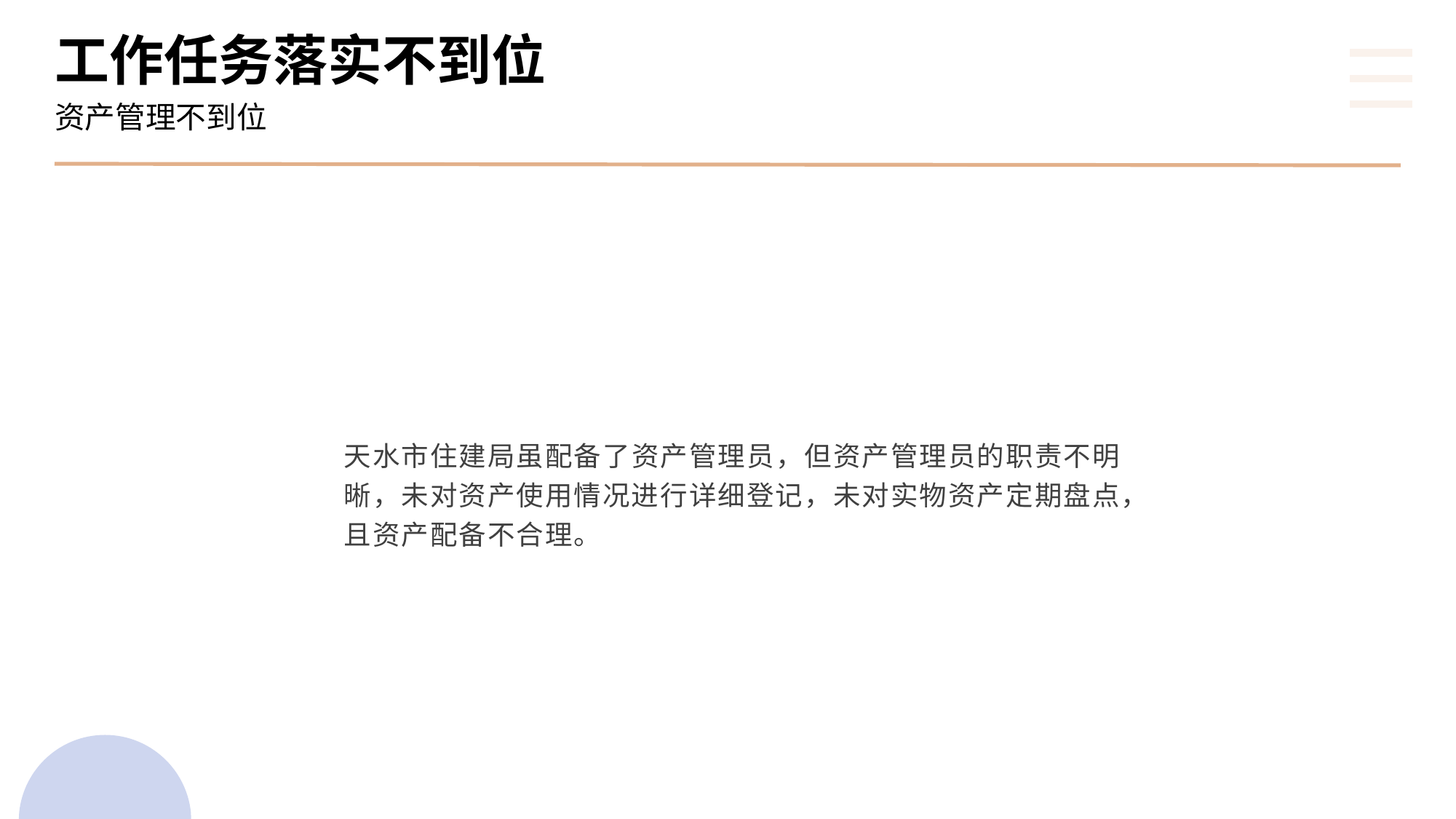

工作任务落实不到位
资产管理不到位
天水市住建局虽配备了资产管理员，但资产管理员的职责不明晰，未对资产使用情况进行详细登记，未对实物资产定期盘点，且资产配备不合理。